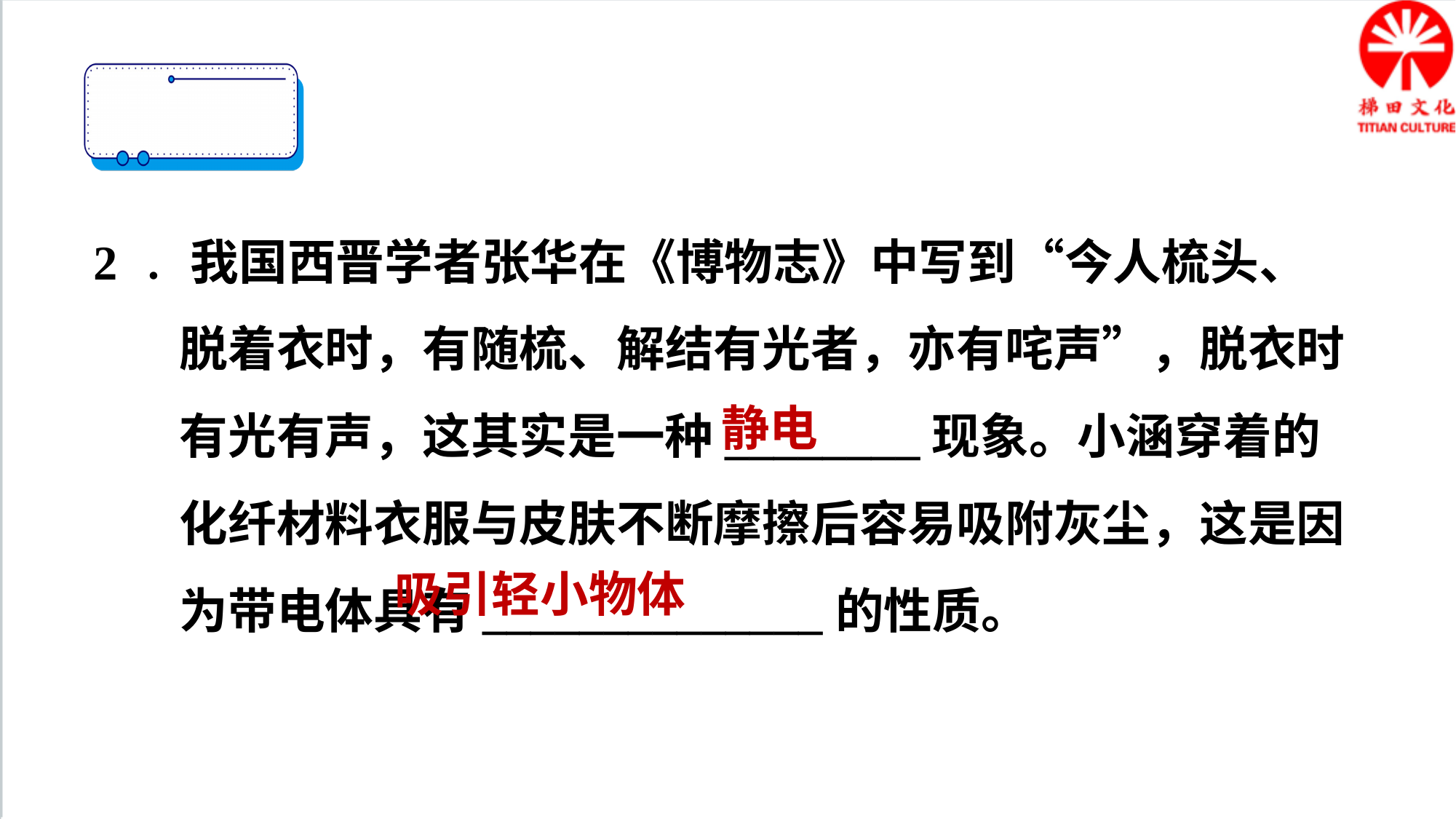

2 ．我国西晋学者张华在《博物志》中写到“今人梳头、脱着衣时，有随梳、解结有光者，亦有咤声”，脱衣时有光有声，这其实是一种________现象。小涵穿着的化纤材料衣服与皮肤不断摩擦后容易吸附灰尘，这是因为带电体具有______________的性质。
静电
吸引轻小物体